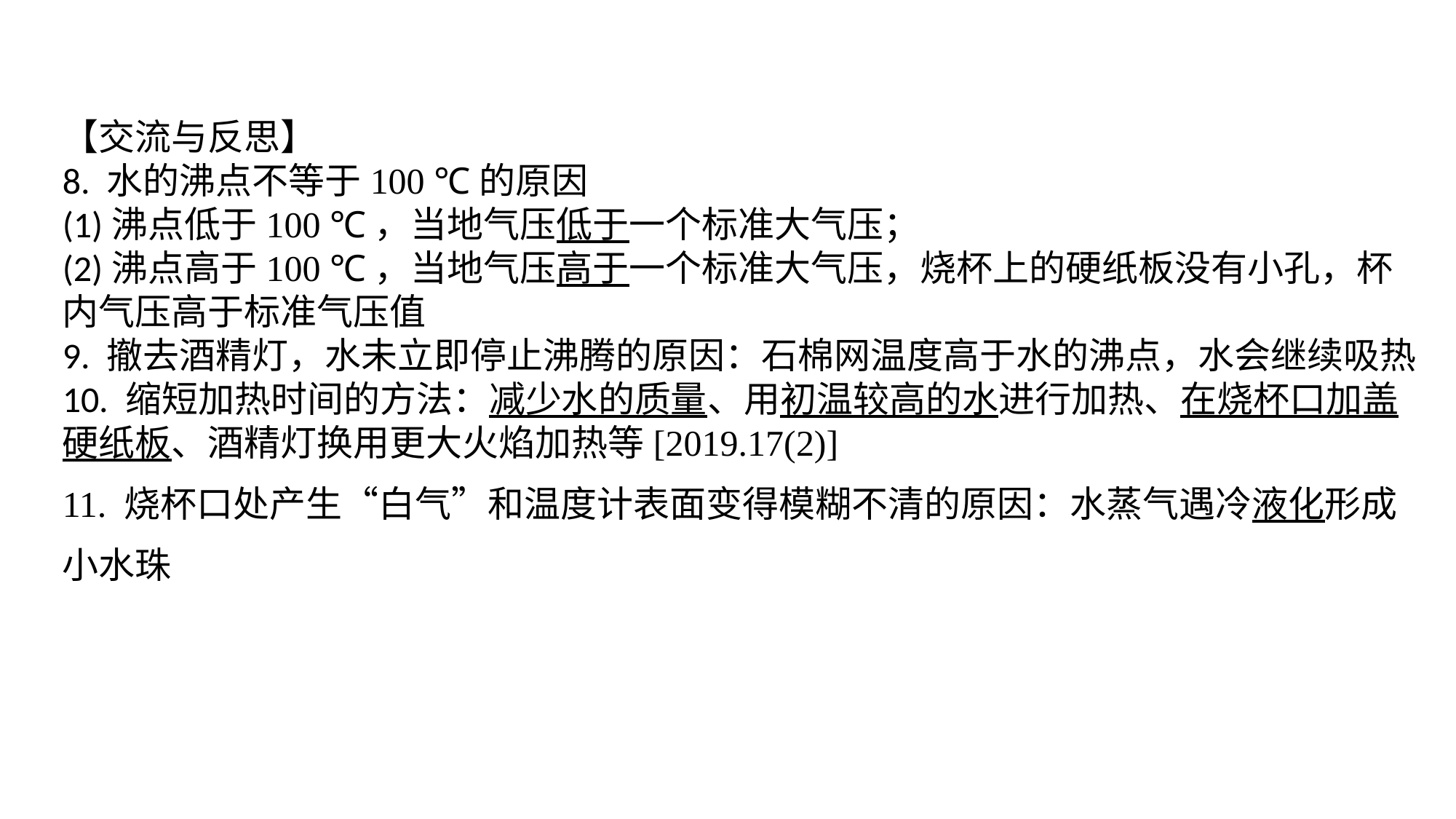

【交流与反思】8. 水的沸点不等于100 ℃的原因(1)沸点低于100 ℃，当地气压低于一个标准大气压；(2)沸点高于100 ℃，当地气压高于一个标准大气压，烧杯上的硬纸板没有小孔，杯内气压高于标准气压值9. 撤去酒精灯，水未立即停止沸腾的原因：石棉网温度高于水的沸点，水会继续吸热10. 缩短加热时间的方法：减少水的质量、用初温较高的水进行加热、在烧杯口加盖硬纸板、酒精灯换用更大火焰加热等[2019.17(2)]11. 烧杯口处产生“白气”和温度计表面变得模糊不清的原因：水蒸气遇冷液化形成小水珠